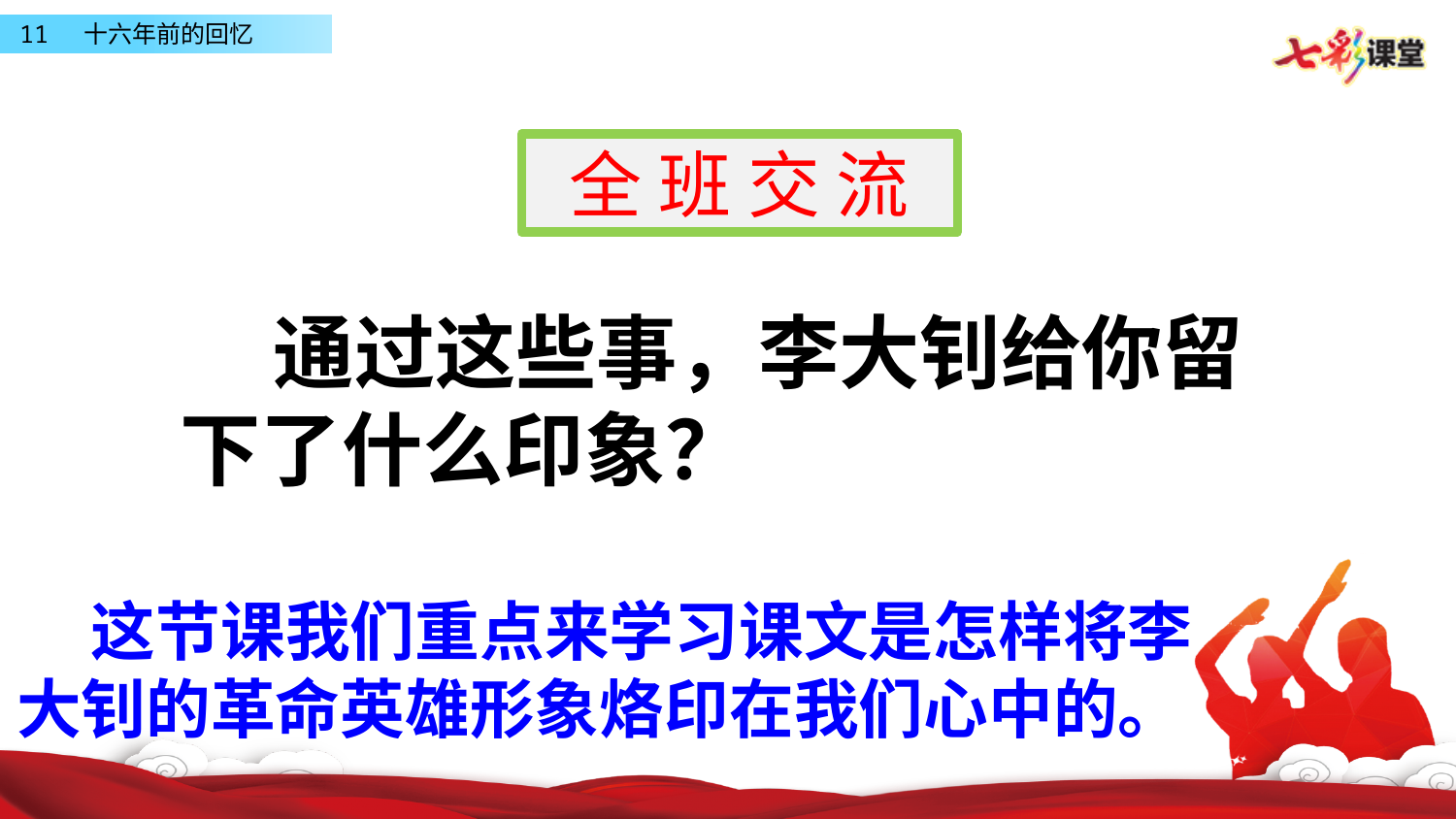

全 班 交 流
    通过这些事，李大钊给你留下了什么印象？
    这节课我们重点来学习课文是怎样将李大钊的革命英雄形象烙印在我们心中的。